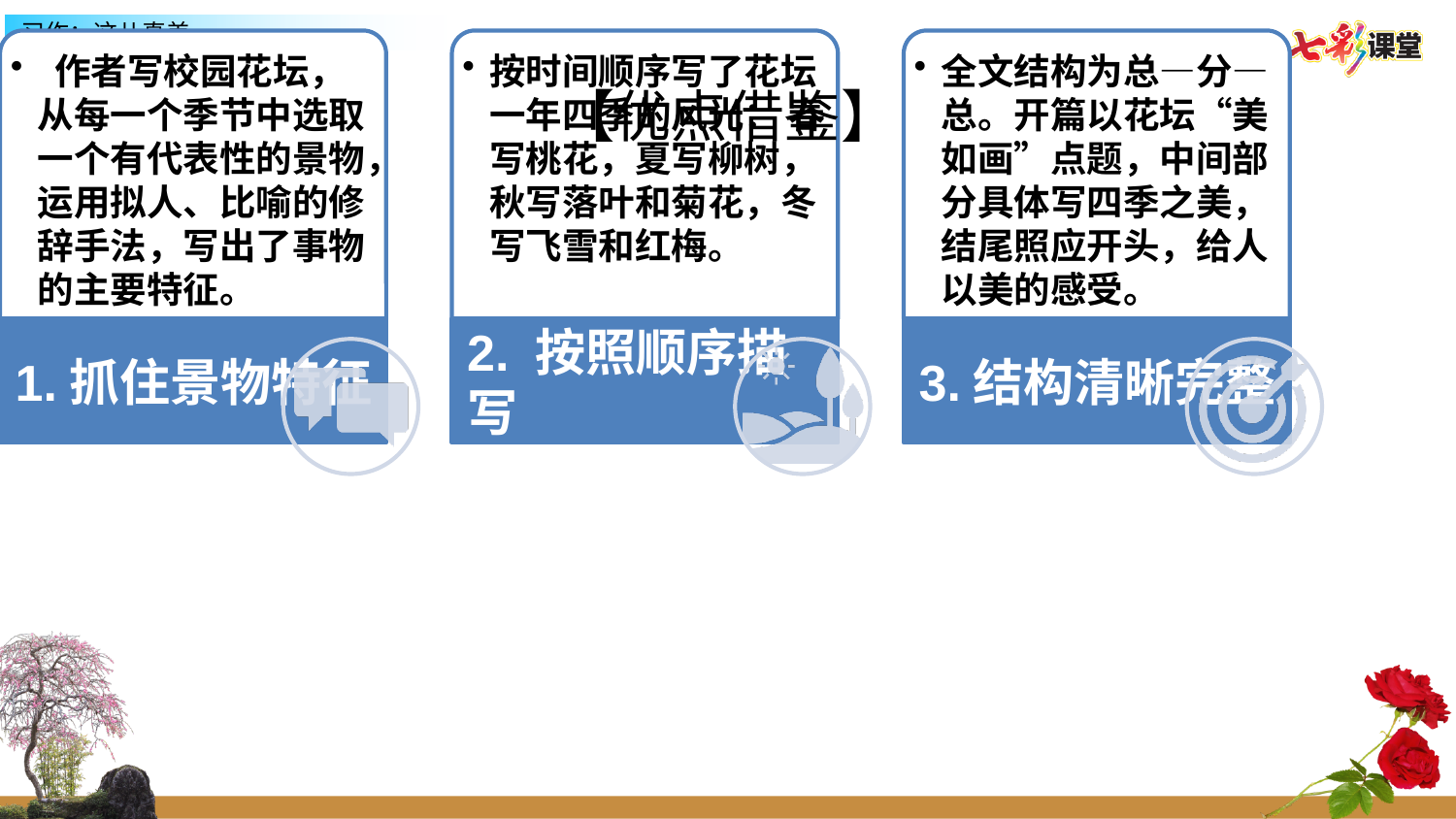

【优点借鉴】
 作者写校园花坛，从每一个季节中选取一个有代表性的景物，运用拟人、比喻的修辞手法，写出了事物的主要特征。
1.抓住景物特征
按时间顺序写了花坛一年四季的风光： 春写桃花，夏写柳树，秋写落叶和菊花，冬写飞雪和红梅。
2. 按照顺序描写
全文结构为总—分—总。开篇以花坛“美如画”点题，中间部分具体写四季之美，结尾照应开头，给人以美的感受。
3.结构清晰完整